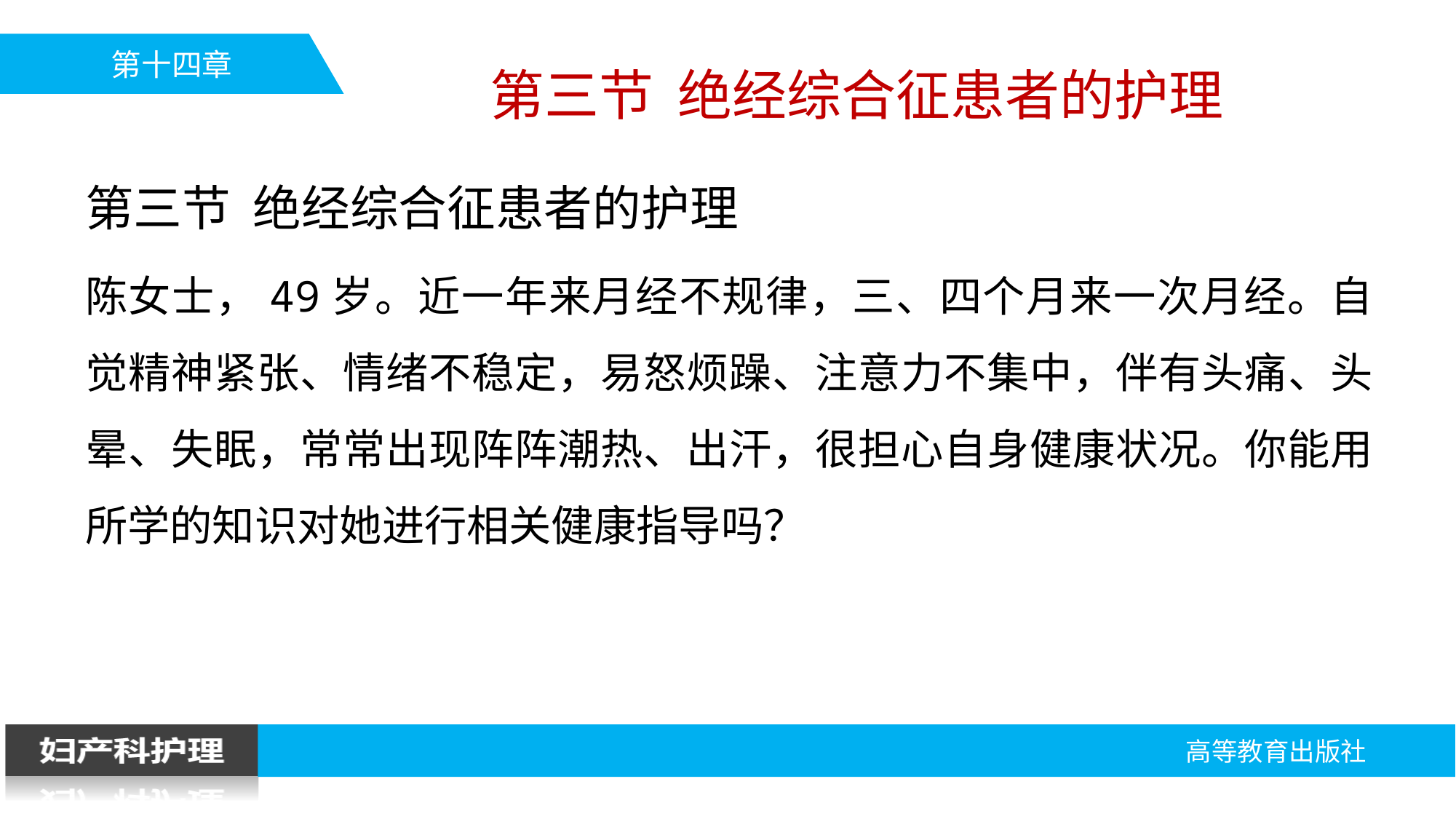

第三节  绝经综合征患者的护理

第三节  绝经综合征患者的护理
陈女士，49岁。近一年来月经不规律，三、四个月来一次月经。自觉精神紧张、情绪不稳定，易怒烦躁、注意力不集中，伴有头痛、头晕、失眠，常常出现阵阵潮热、出汗，很担心自身健康状况。你能用所学的知识对她进行相关健康指导吗？